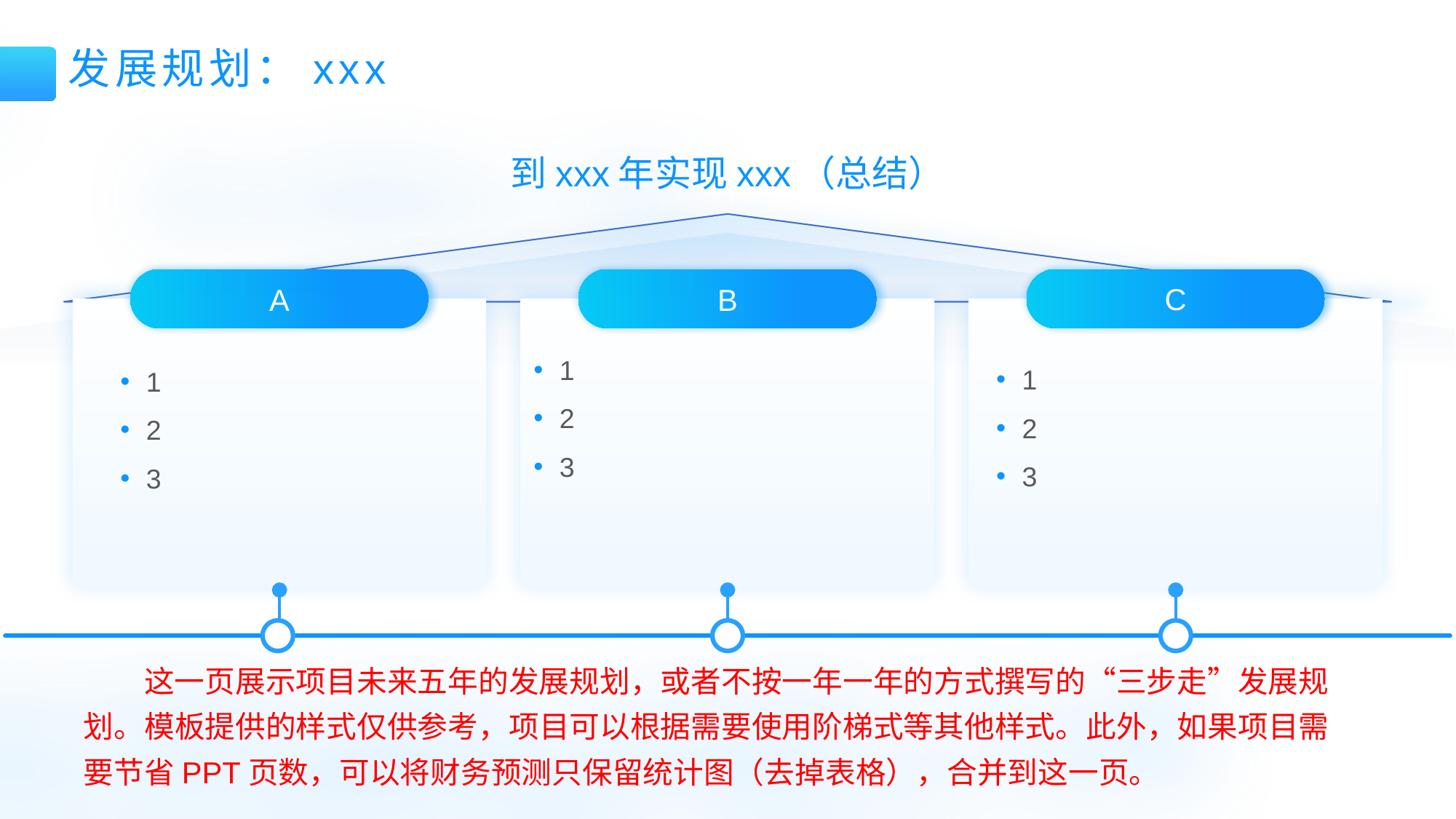

发展规划：xxx

到xxx年实现xxx（总结）

C
A
B

1
2
3
1
2
3
1
2
3

这一页展示项目未来五年的发展规划，或者不按一年一年的方式撰写的“三步走”发展规划。模板提供的样式仅供参考，项目可以根据需要使用阶梯式等其他样式。此外，如果项目需要节省PPT页数，可以将财务预测只保留统计图（去掉表格），合并到这一页。